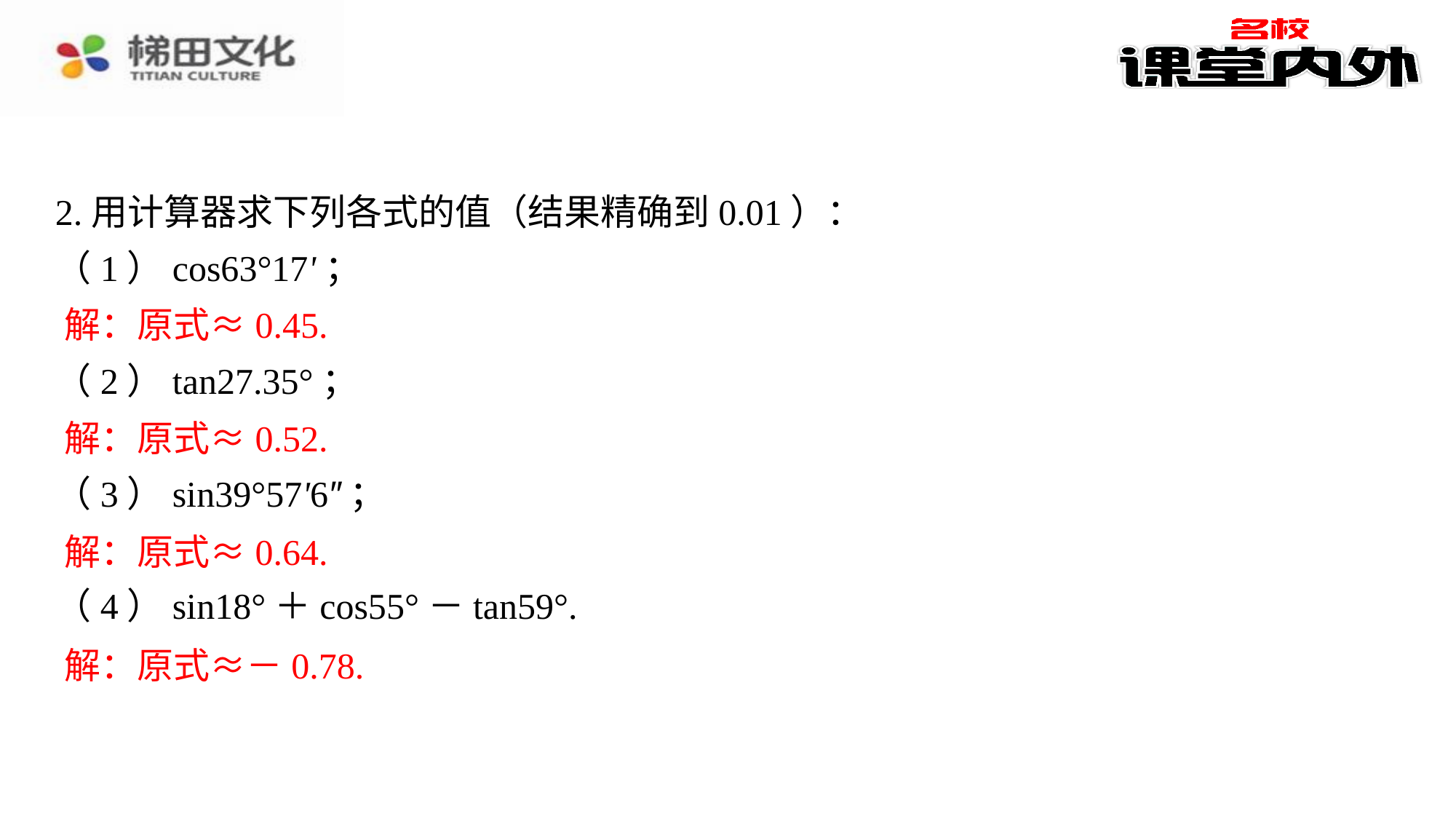

2.用计算器求下列各式的值（结果精确到0.01）：
（1）cos63°17'；
解：原式≈0.45.⁠
（2）tan27.35°；
解：原式≈0.52.⁠
（3）sin39°57'6″；
解：原式≈0.64.⁠
（4）sin18°＋cos55°－tan59°.
解：原式≈－0.78.⁠
解：原式≈0.45.
解：原式≈0.52.
解：原式≈0.64.
解：原式≈－0.78.